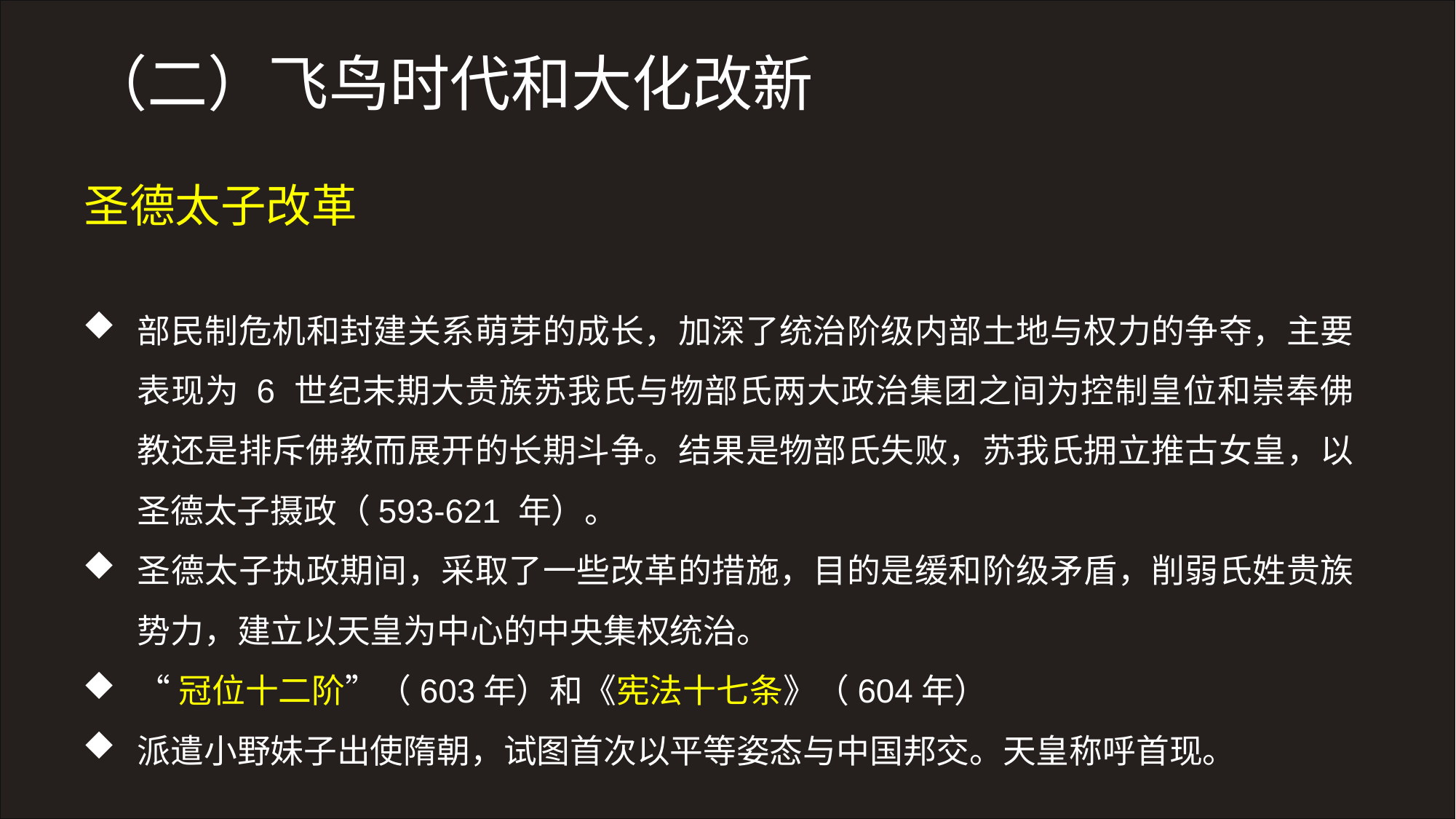

（二）飞鸟时代和大化改新
圣德太子改革
部民制危机和封建关系萌芽的成长，加深了统治阶级内部土地与权力的争夺，主要表现为 6 世纪末期大贵族苏我氏与物部氏两大政治集团之间为控制皇位和崇奉佛教还是排斥佛教而展开的长期斗争。结果是物部氏失败，苏我氏拥立推古女皇，以圣德太子摄政（593-621 年）。
圣德太子执政期间，采取了一些改革的措施，目的是缓和阶级矛盾，削弱氏姓贵族势力，建立以天皇为中心的中央集权统治。
“冠位十二阶”（603年）和《宪法十七条》（604年）
派遣小野妹子出使隋朝，试图首次以平等姿态与中国邦交。天皇称呼首现。